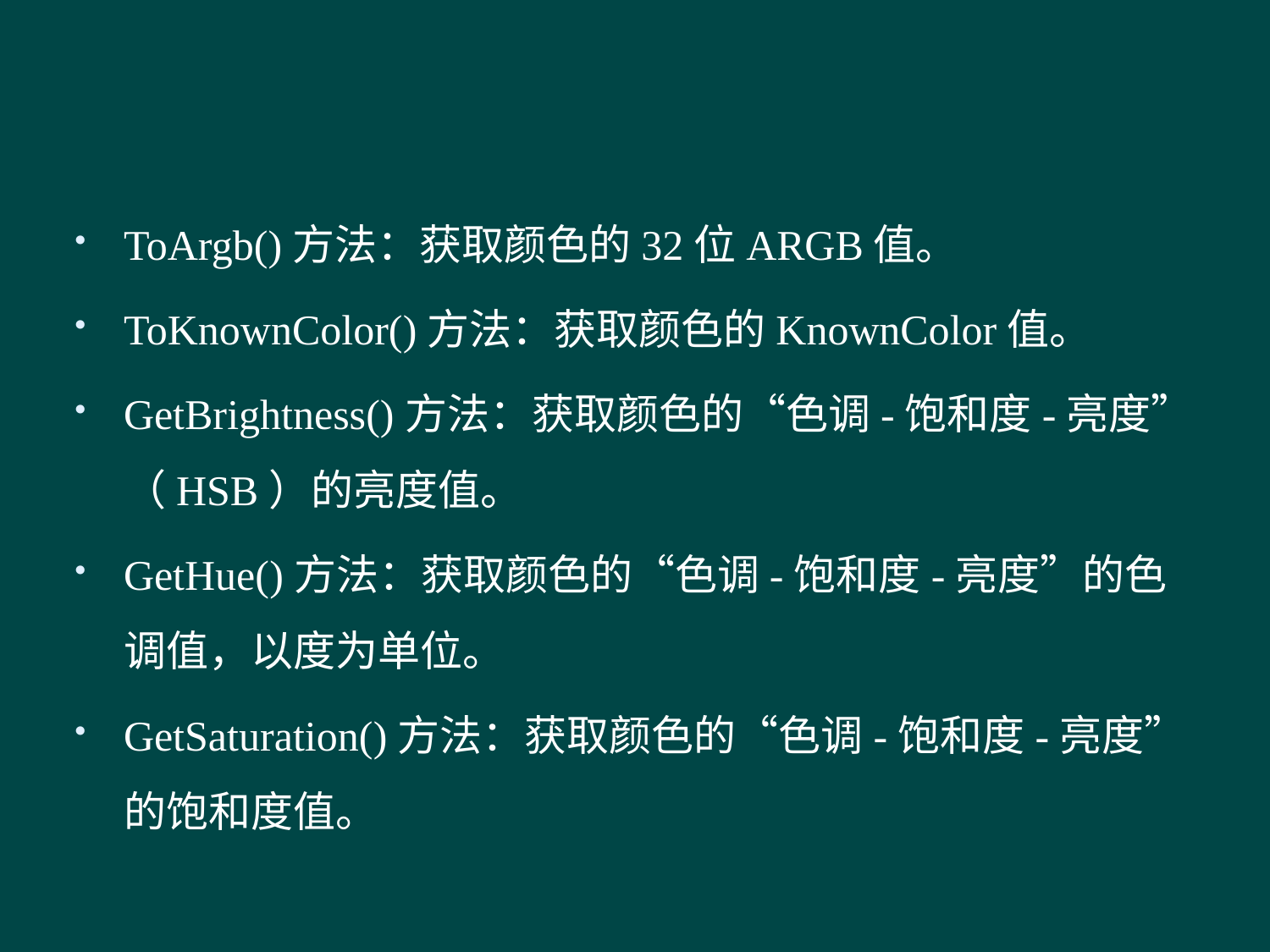

#
ToArgb()方法：获取颜色的32位ARGB值。
ToKnownColor()方法：获取颜色的KnownColor值。
GetBrightness()方法：获取颜色的“色调-饱和度-亮度”（HSB）的亮度值。
GetHue()方法：获取颜色的“色调-饱和度-亮度”的色调值，以度为单位。
GetSaturation()方法：获取颜色的“色调-饱和度-亮度”的饱和度值。